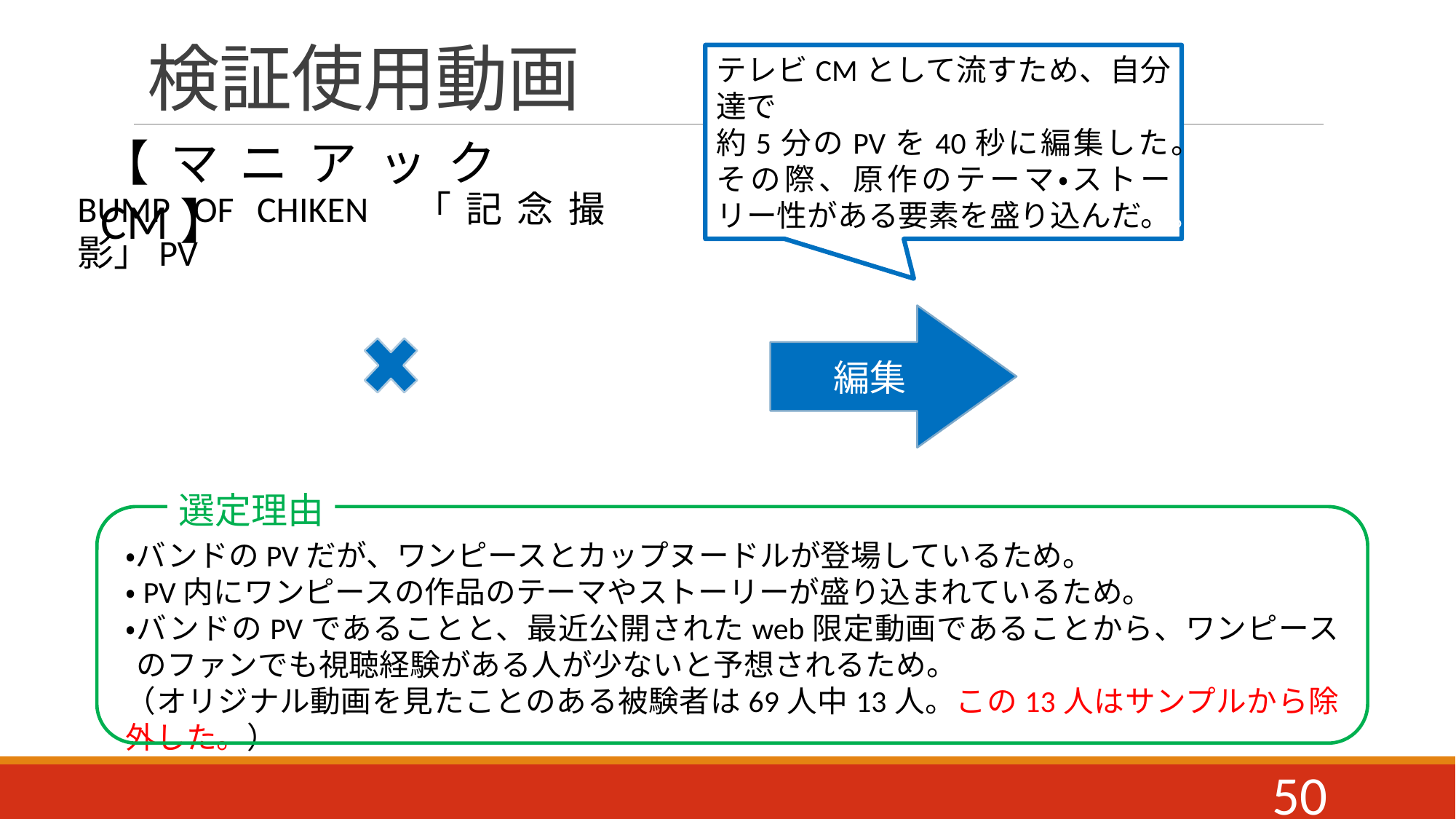

検証使用動画
テレビCMとして流すため、自分達で
約5分のPVを40秒に編集した。
その際、原作のテーマ・ストーリー性がある要素を盛り込んだ。。
【マニアックCM】
BUMP OF CHIKEN 「記念撮影」PV
編集

選定理由

・バンドのPVだが、ワンピースとカップヌードルが登場しているため。
・PV内にワンピースの作品のテーマやストーリーが盛り込まれているため。
・バンドのPVであることと、最近公開されたweb限定動画であることから、ワンピースのファンでも視聴経験がある人が少ないと予想されるため。
（オリジナル動画を見たことのある被験者は69人中13人。この13人はサンプルから除外した。）
50